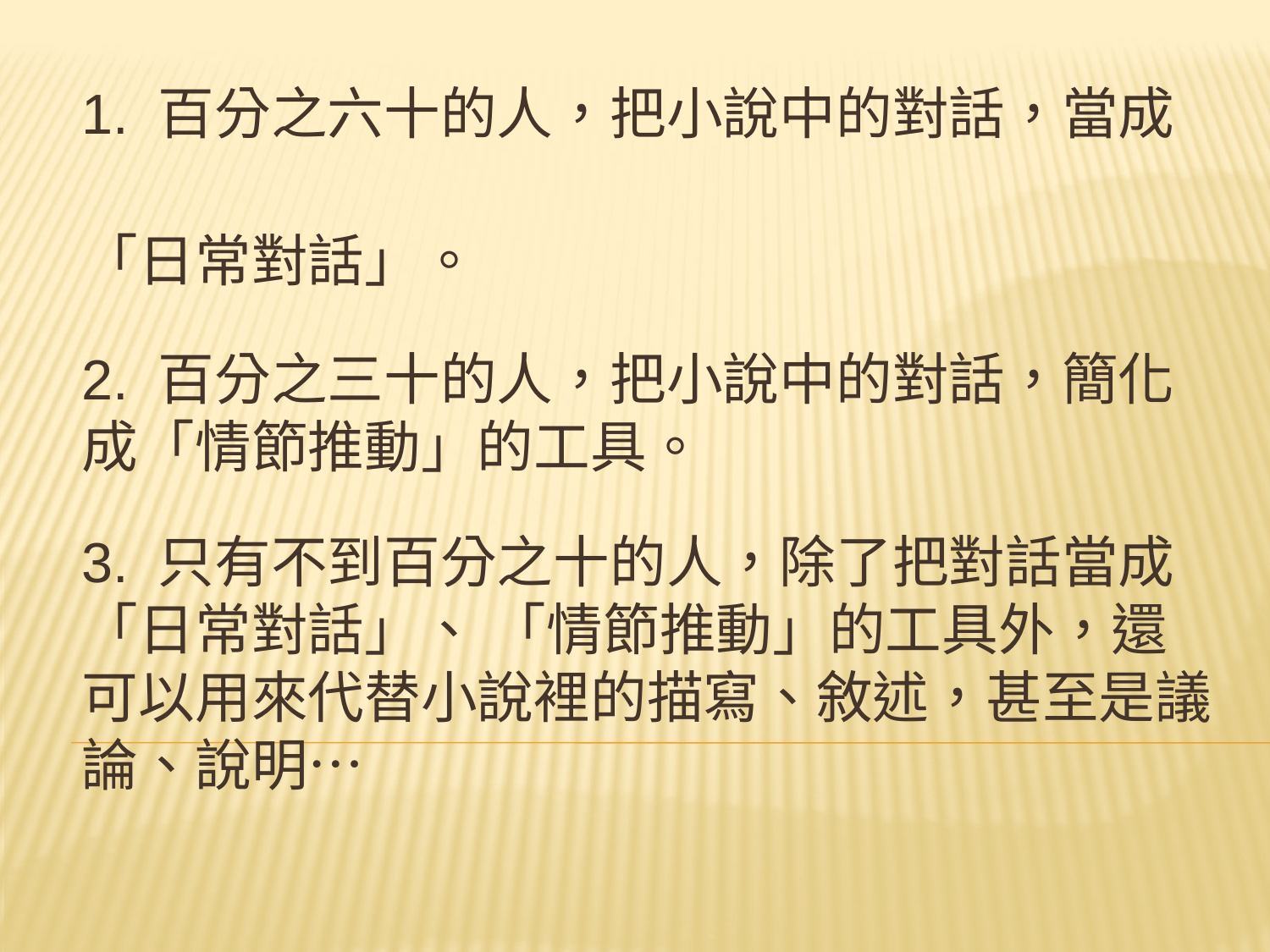

1. 百分之六十的人，把小說中的對話，當成
「日常對話」。

2. 百分之三十的人，把小說中的對話，簡化成「情節推動」的工具。

3. 只有不到百分之十的人，除了把對話當成「日常對話」、 「情節推動」的工具外，還可以用來代替小說裡的描寫、敘述，甚至是議論、說明…